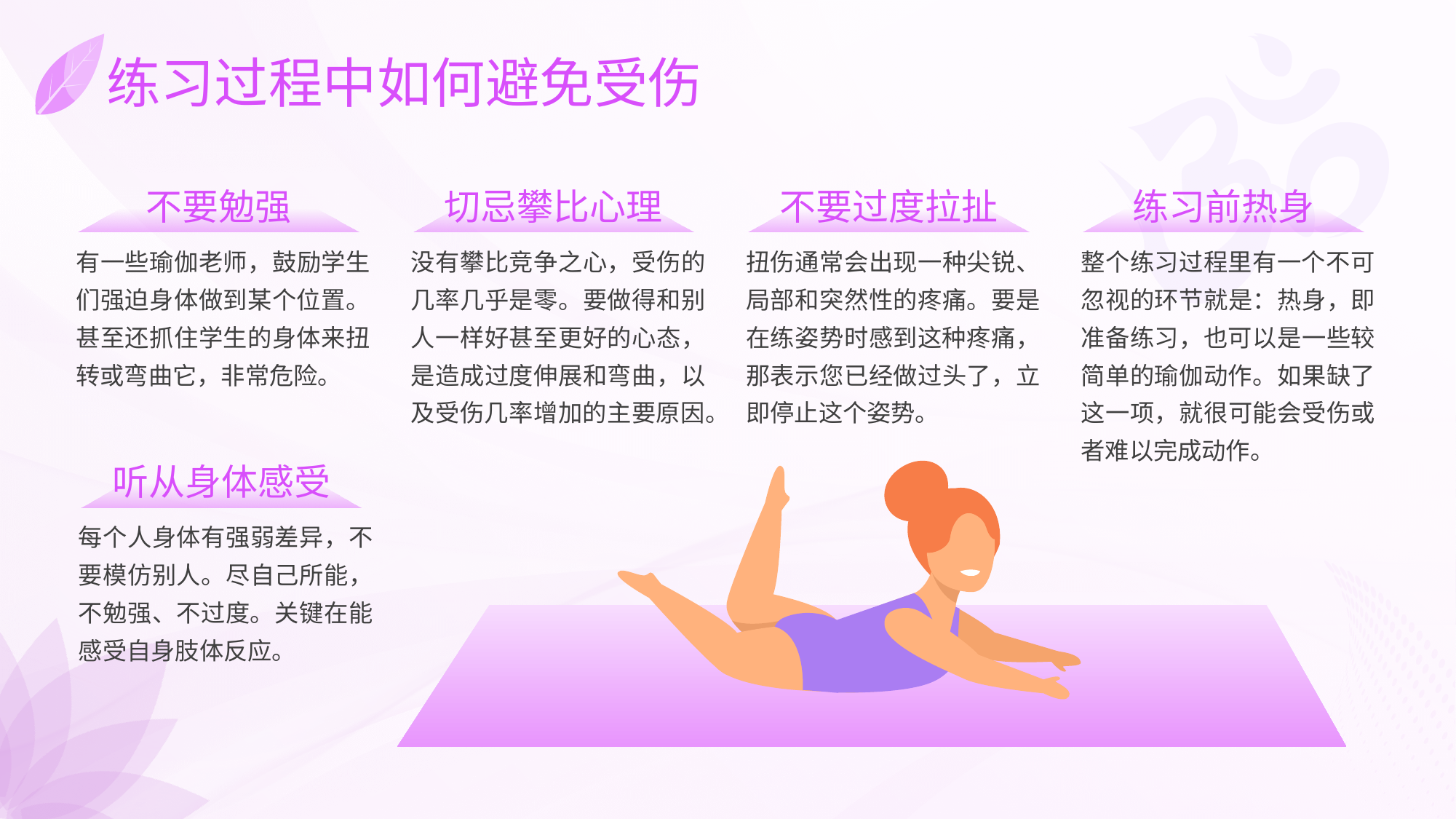

# 练习过程中如何避免受伤
不要勉强

切忌攀比心理

不要过度拉扯

练习前热身

有一些瑜伽老师，鼓励学生们强迫身体做到某个位置。甚至还抓住学生的身体来扭转或弯曲它，非常危险。
没有攀比竞争之心，受伤的几率几乎是零。要做得和别人一样好甚至更好的心态，是造成过度伸展和弯曲，以及受伤几率增加的主要原因。
扭伤通常会出现一种尖锐、局部和突然性的疼痛。要是在练姿势时感到这种疼痛，那表示您已经做过头了，立即停止这个姿势。
整个练习过程里有一个不可忽视的环节就是：热身，即准备练习，也可以是一些较简单的瑜伽动作。如果缺了这一项，就很可能会受伤或者难以完成动作。
听从身体感受

每个人身体有强弱差异，不要模仿别人。尽自己所能，不勉强、不过度。关键在能感受自身肢体反应。